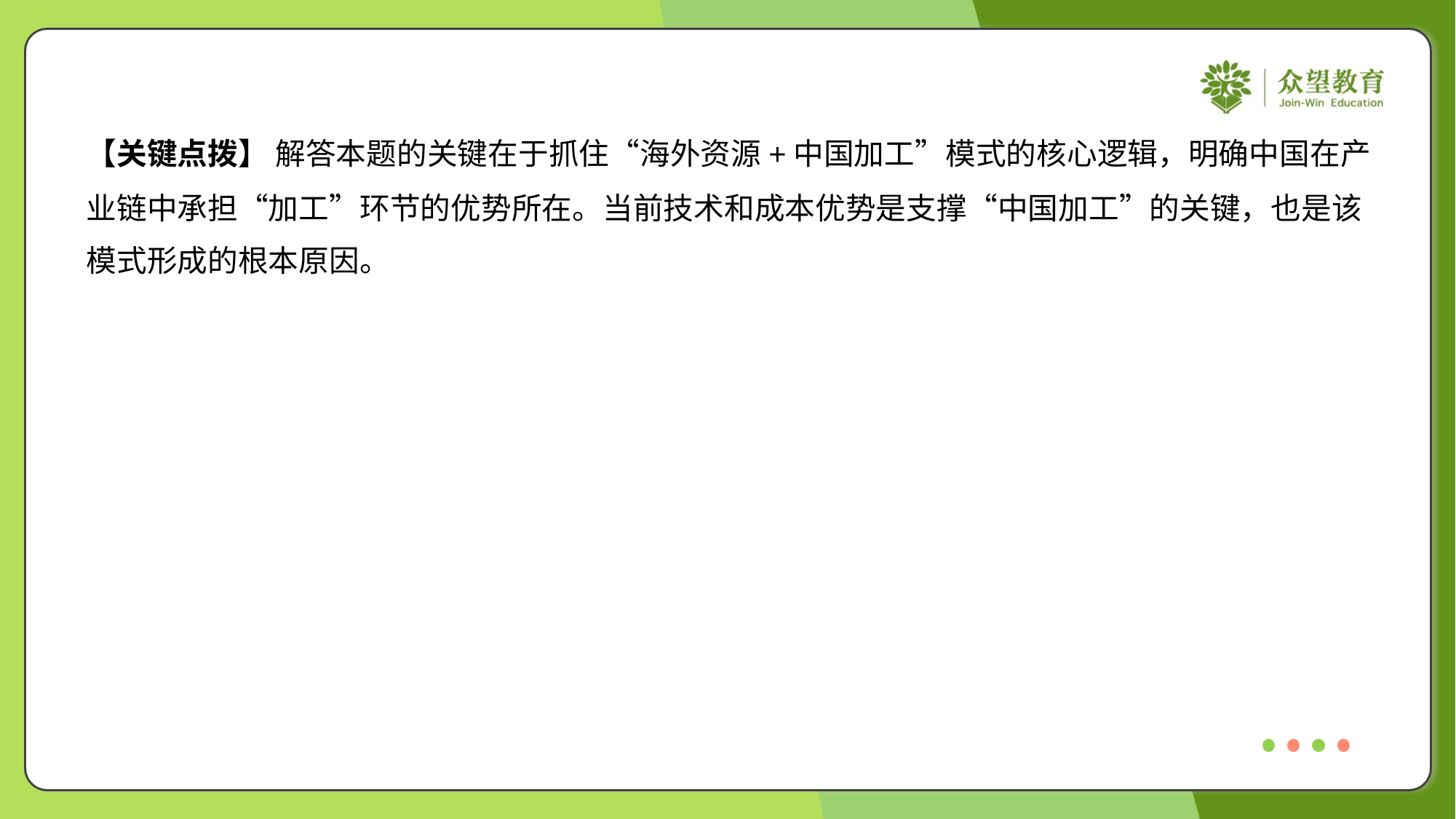

【关键点拨】 解答本题的关键在于抓住“海外资源+中国加工”模式的核心逻辑，明确中国在产
业链中承担“加工”环节的优势所在。当前技术和成本优势是支撑“中国加工”的关键，也是该
模式形成的根本原因。